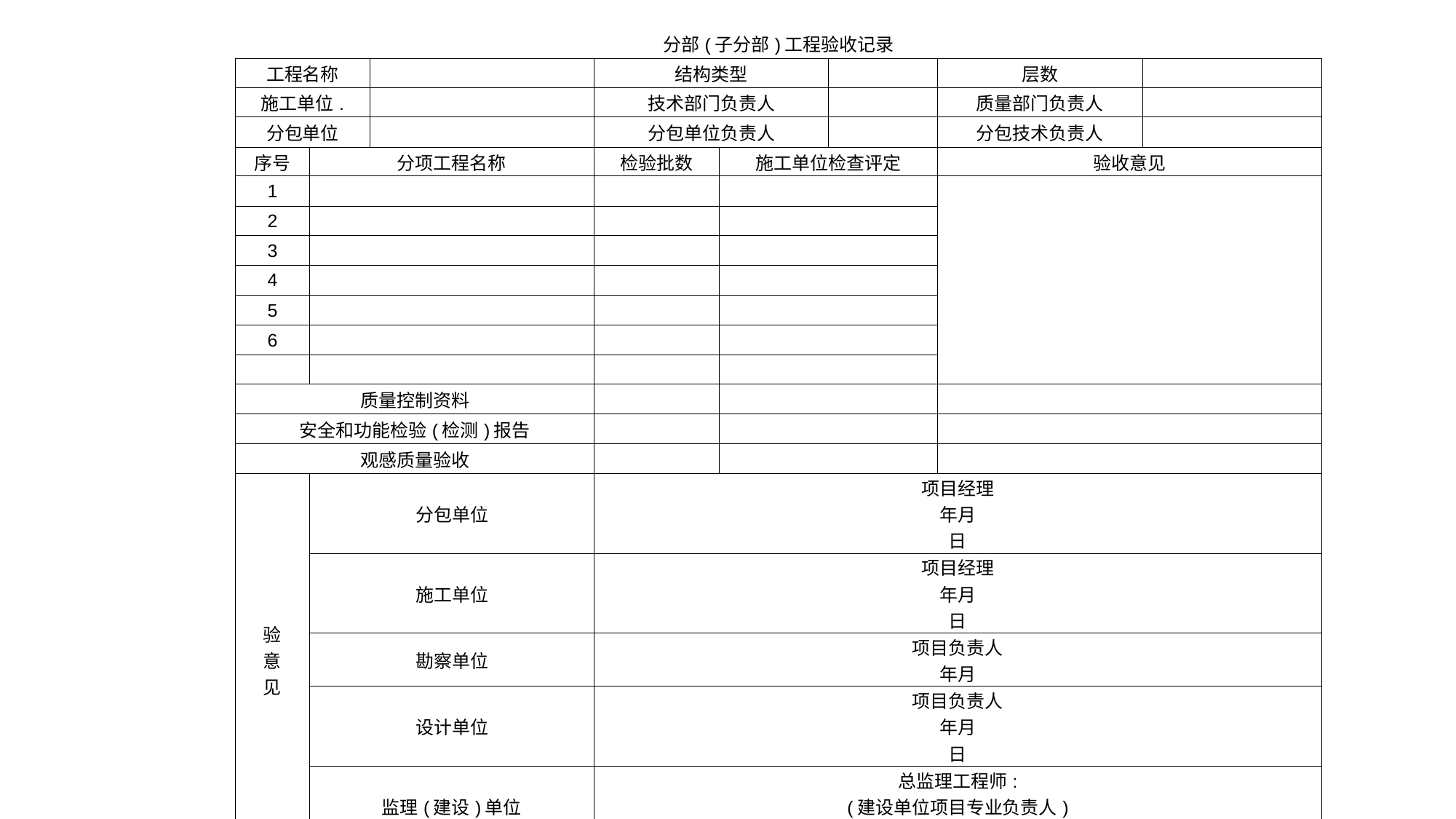

|  | 分部(子分部)工程验收记录 |  |  |  |  |  |  |  |
| --- | --- | --- | --- | --- | --- | --- | --- | --- |
|  | 工程名称 |  |  | 结构类型 |  |  | 层数 |  |
|  | 施工单位. |  |  | 技术部门负责人 |  |  | 质量部门负责人 |  |
|  | 分包单位 |  |  | 分包单位负责人 |  |  | 分包技术负责人 |  |
|  | 序号 | 分项工程名称 |  | 检验批数 | 施工单位检查评定 |  | 验收意见 |  |
|  | 1 |  |  |  |  |  |  |  |
|  | 2 |  |  |  |  |  |  |  |
|  | 3 |  |  |  |  |  |  |  |
|  | 4 |  |  |  |  |  |  |  |
|  | 5 |  |  |  |  |  |  |  |
|  | 6 |  |  |  |  |  |  |  |
|  |  |  |  |  |  |  |  |  |
|  | 质量控制资料 |  |  |  |  |  |  |  |
|  | 安全和功能检验(检测)报告 |  |  |  |  |  |  |  |
|  | 观感质量验收 |  |  |  |  |  |  |  |
|  | 验 意 见 | 分包单位 |  | 项目经理 年月 日 |  |  |  |  |
|  |  | 施工单位 |  | 项目经理 年月 日 |  |  |  |  |
|  |  | 勘察单位 |  | 项目负责人 年月 |  |  |  |  |
|  |  | 设计单位 |  | 项目负责人 年月 日 |  |  |  |  |
|  |  | 监理(建设)单位 |  | 总监理工程师: (建设单位项目专业负责人) 年月 |  |  |  |  |